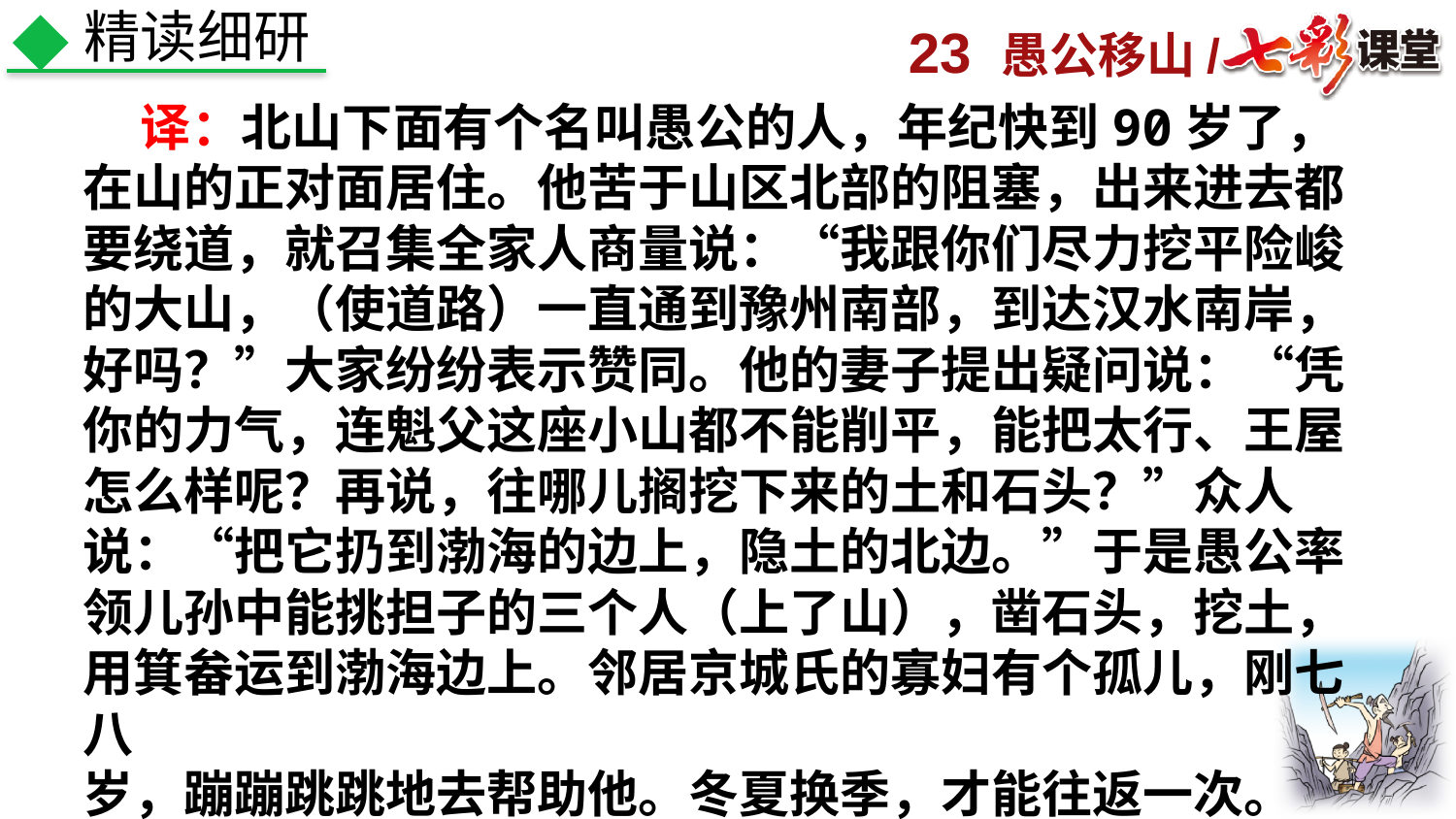

精读细研

    译：北山下面有个名叫愚公的人，年纪快到90岁了，在山的正对面居住。他苦于山区北部的阻塞，出来进去都要绕道，就召集全家人商量说：“我跟你们尽力挖平险峻的大山，（使道路）一直通到豫州南部，到达汉水南岸，好吗？”大家纷纷表示赞同。他的妻子提出疑问说：“凭你的力气，连魁父这座小山都不能削平，能把太行、王屋怎么样呢？再说，往哪儿搁挖下来的土和石头？”众人说：“把它扔到渤海的边上，隐土的北边。”于是愚公率领儿孙中能挑担子的三个人（上了山），凿石头，挖土，用箕畚运到渤海边上。邻居京城氏的寡妇有个孤儿，刚七八
岁，蹦蹦跳跳地去帮助他。冬夏换季，才能往返一次。